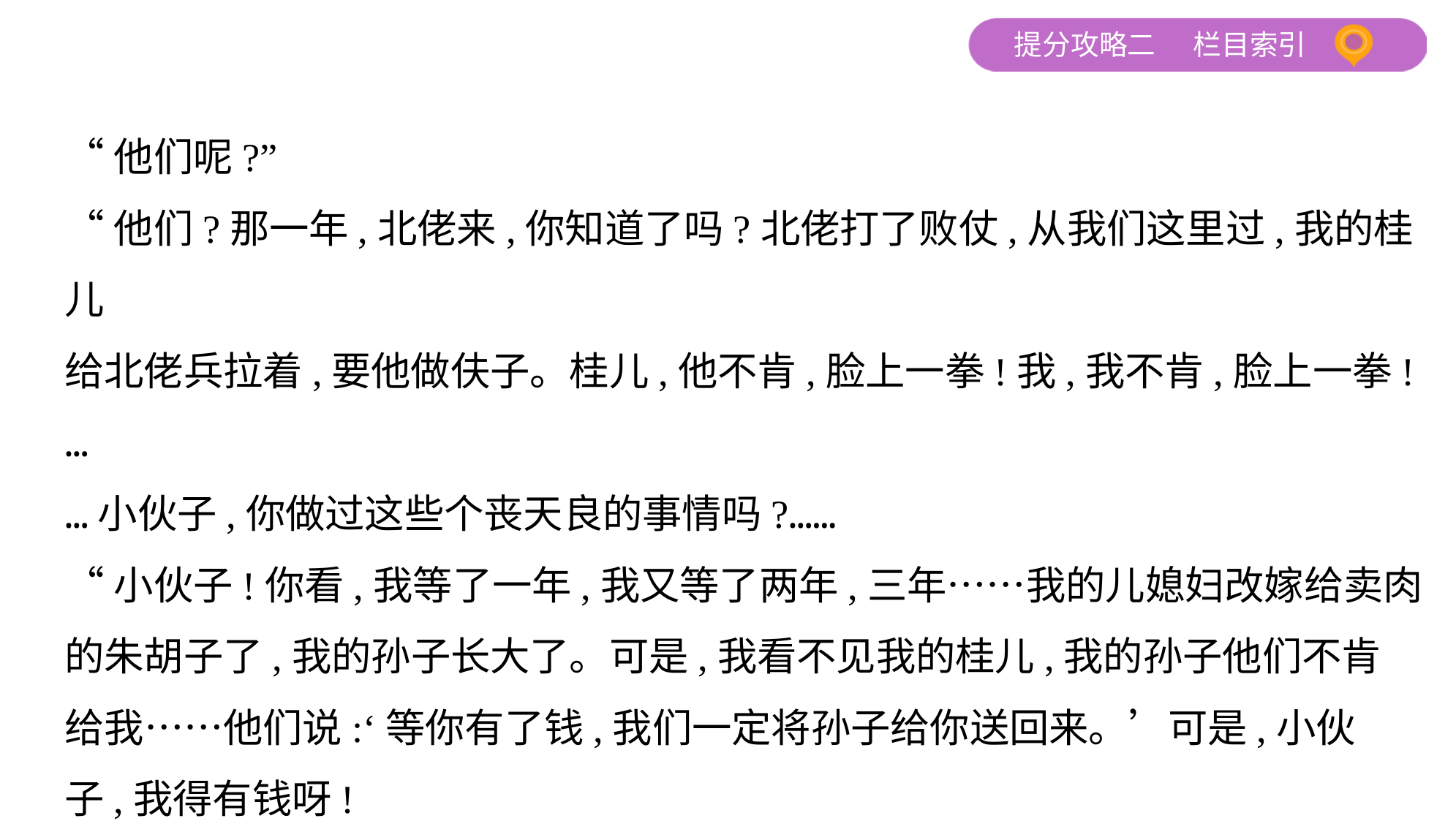

“他们呢?”
“他们?那一年,北佬来,你知道了吗?北佬打了败仗,从我们这里过,我的桂儿
给北佬兵拉着,要他做伕子。桂儿,他不肯,脸上一拳!我,我不肯,脸上一拳!…
…小伙子,你做过这些个丧天良的事情吗?……
“小伙子!你看,我等了一年,我又等了两年,三年……我的儿媳妇改嫁给卖肉
的朱胡子了,我的孙子长大了。可是,我看不见我的桂儿,我的孙子他们不肯
给我……他们说:‘等你有了钱,我们一定将孙子给你送回来。’可是,小伙
子,我得有钱呀!
“结冰,落雪,我得过湖;刮风,落雨,我得过湖……